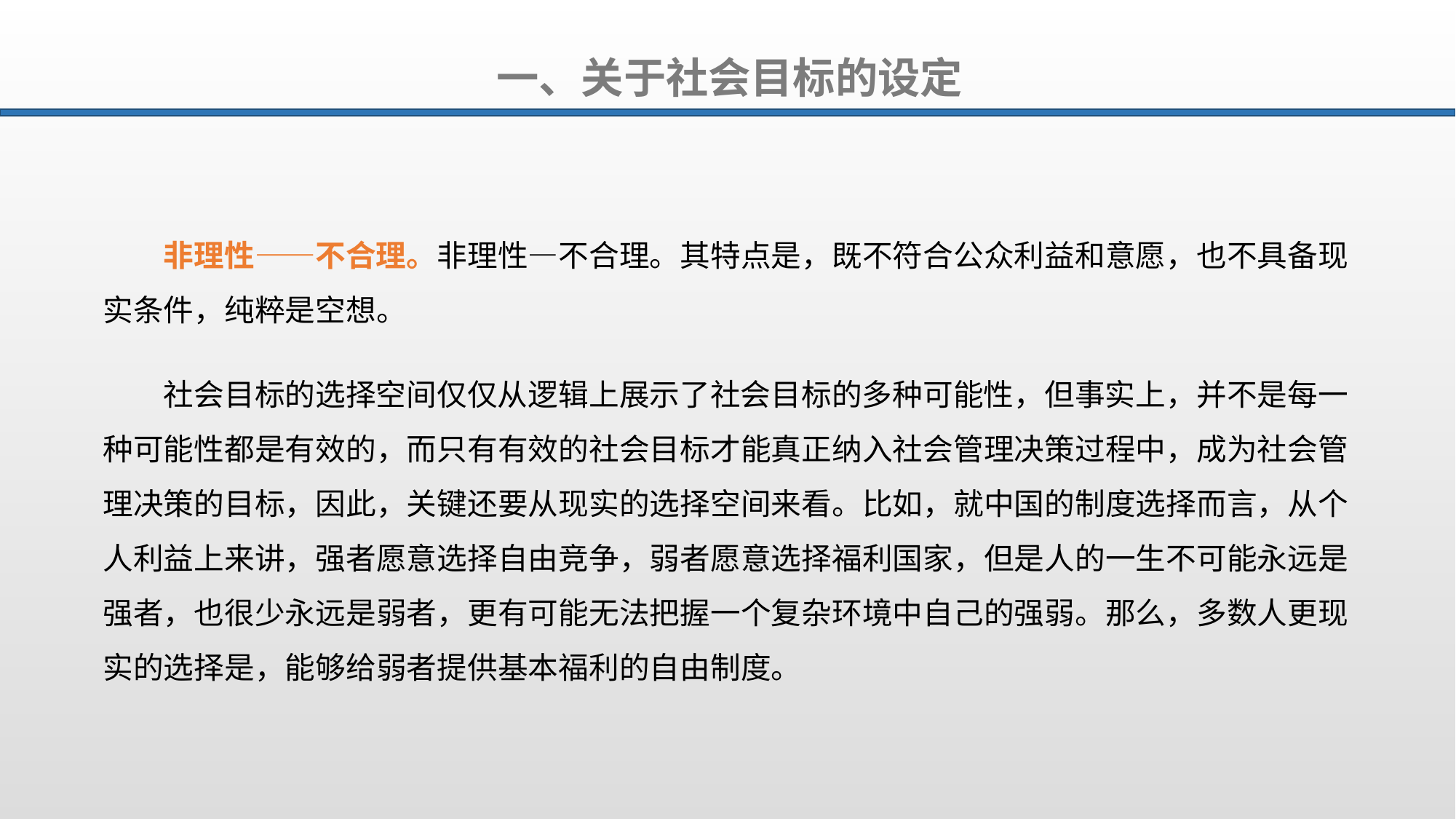

一、关于社会目标的设定

非理性——不合理。非理性—不合理。其特点是，既不符合公众利益和意愿，也不具备现实条件，纯粹是空想。
社会目标的选择空间仅仅从逻辑上展示了社会目标的多种可能性，但事实上，并不是每一种可能性都是有效的，而只有有效的社会目标才能真正纳入社会管理决策过程中，成为社会管理决策的目标，因此，关键还要从现实的选择空间来看。比如，就中国的制度选择而言，从个人利益上来讲，强者愿意选择自由竞争，弱者愿意选择福利国家，但是人的一生不可能永远是强者，也很少永远是弱者，更有可能无法把握一个复杂环境中自己的强弱。那么，多数人更现实的选择是，能够给弱者提供基本福利的自由制度。